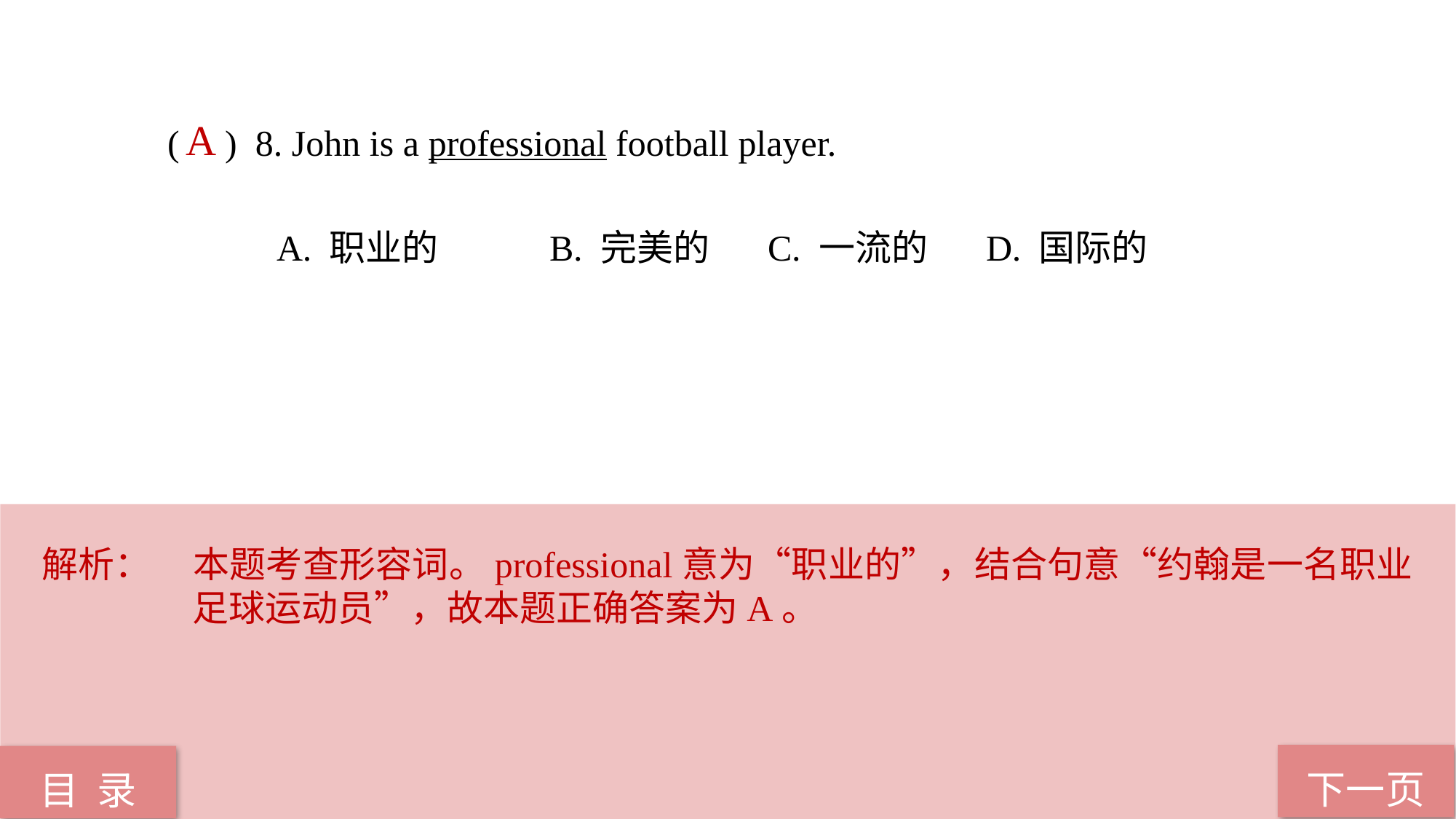

(     )  8. John is a professional football player.

A. 职业的 	B. 完美的 	C. 一流的 	D. 国际的
A
解析：	本题考查形容词。professional意为“职业的”，结合句意“约翰是一名职业足球运动员”，故本题正确答案为A。